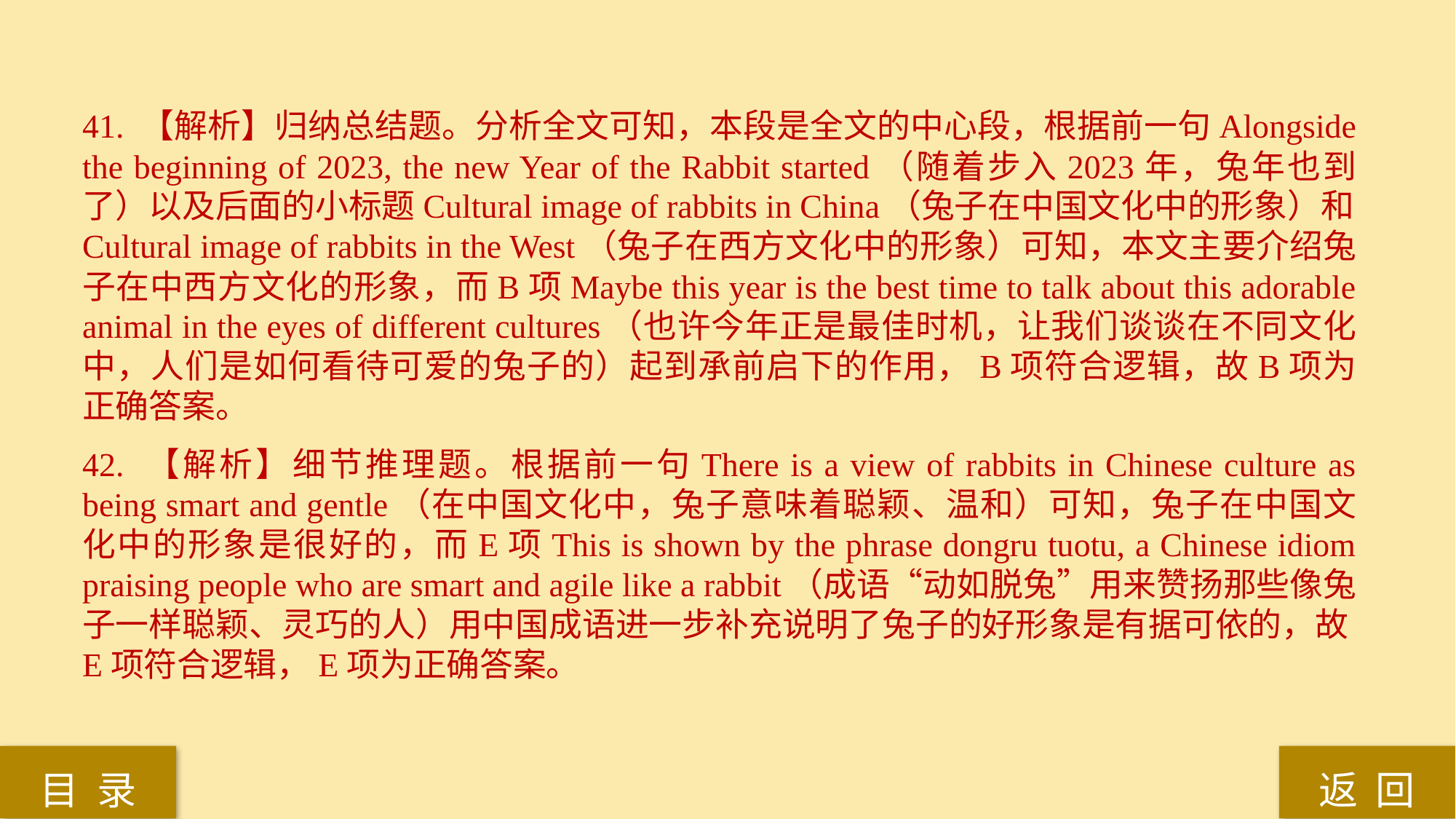

41. 【解析】归纳总结题。分析全文可知，本段是全文的中心段，根据前一句Alongside the beginning of 2023, the new Year of the Rabbit started（随着步入2023年，兔年也到了）以及后面的小标题Cultural image of rabbits in China（兔子在中国文化中的形象）和Cultural image of rabbits in the West（兔子在西方文化中的形象）可知，本文主要介绍兔子在中西方文化的形象，而B项Maybe this year is the best time to talk about this adorable animal in the eyes of different cultures（也许今年正是最佳时机，让我们谈谈在不同文化中，人们是如何看待可爱的兔子的）起到承前启下的作用，B项符合逻辑，故B项为正确答案。
42. 【解析】细节推理题。根据前一句There is a view of rabbits in Chinese culture as being smart and gentle（在中国文化中，兔子意味着聪颖、温和）可知，兔子在中国文化中的形象是很好的，而E项This is shown by the phrase dongru tuotu, a Chinese idiom praising people who are smart and agile like a rabbit（成语“动如脱兔”用来赞扬那些像兔子一样聪颖、灵巧的人）用中国成语进一步补充说明了兔子的好形象是有据可依的，故E项符合逻辑，E项为正确答案。
返  回